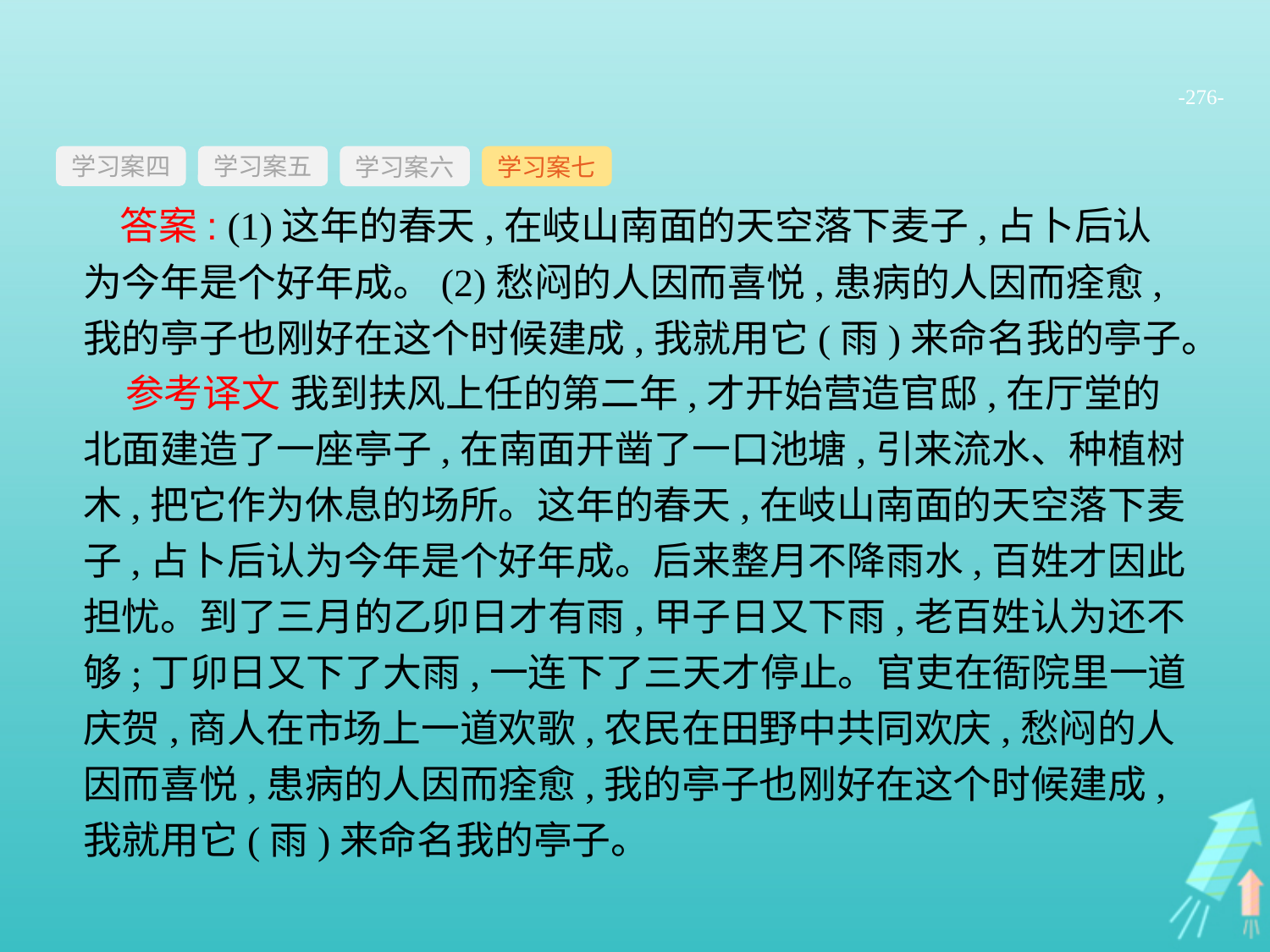

-276-
学习案四
学习案六
学习案七
学习案五
答案: (1)这年的春天,在岐山南面的天空落下麦子,占卜后认为今年是个好年成。(2)愁闷的人因而喜悦,患病的人因而痊愈,我的亭子也刚好在这个时候建成,我就用它(雨)来命名我的亭子。
参考译文 我到扶风上任的第二年,才开始营造官邸,在厅堂的北面建造了一座亭子,在南面开凿了一口池塘,引来流水、种植树木,把它作为休息的场所。这年的春天,在岐山南面的天空落下麦子,占卜后认为今年是个好年成。后来整月不降雨水,百姓才因此担忧。到了三月的乙卯日才有雨,甲子日又下雨,老百姓认为还不够;丁卯日又下了大雨,一连下了三天才停止。官吏在衙院里一道庆贺,商人在市场上一道欢歌,农民在田野中共同欢庆,愁闷的人因而喜悦,患病的人因而痊愈,我的亭子也刚好在这个时候建成,我就用它(雨)来命名我的亭子。